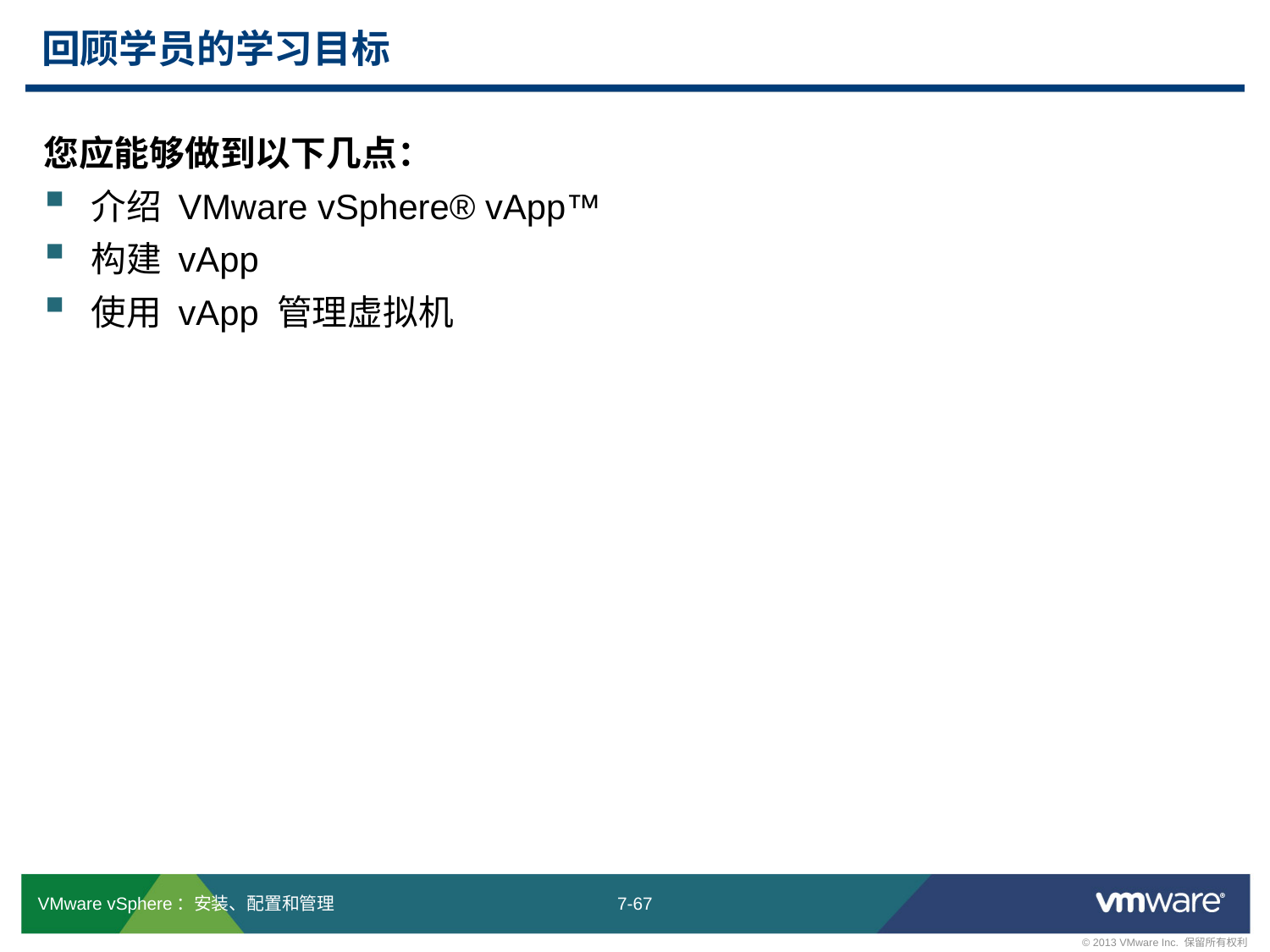

# 回顾学员的学习目标
您应能够做到以下几点：
介绍 VMware vSphere® vApp™
构建 vApp
使用 vApp 管理虚拟机